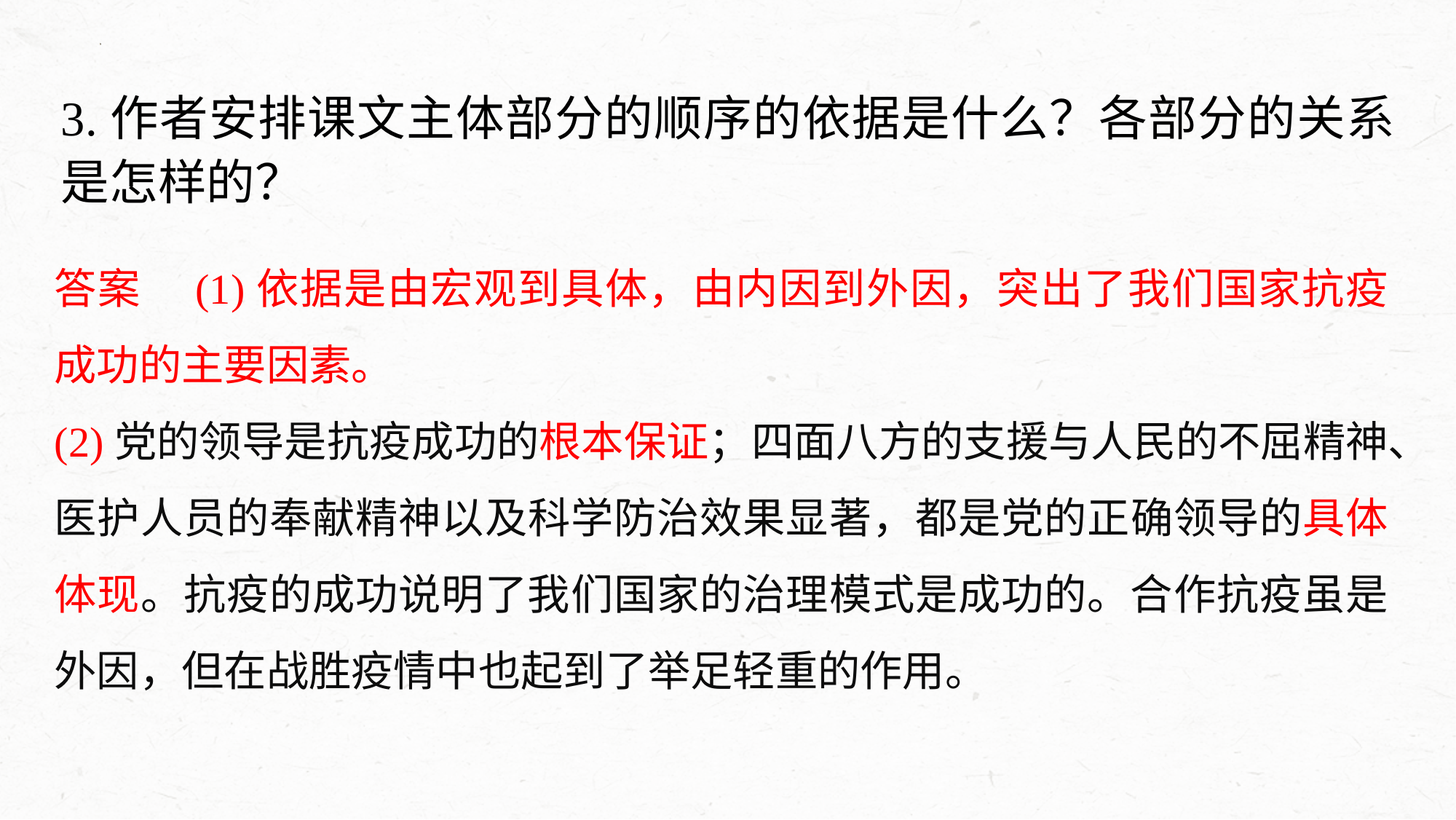

3.作者安排课文主体部分的顺序的依据是什么？各部分的关系是怎样的？
答案　(1)依据是由宏观到具体，由内因到外因，突出了我们国家抗疫成功的主要因素。
(2)党的领导是抗疫成功的根本保证；四面八方的支援与人民的不屈精神、医护人员的奉献精神以及科学防治效果显著，都是党的正确领导的具体体现。抗疫的成功说明了我们国家的治理模式是成功的。合作抗疫虽是外因，但在战胜疫情中也起到了举足轻重的作用。